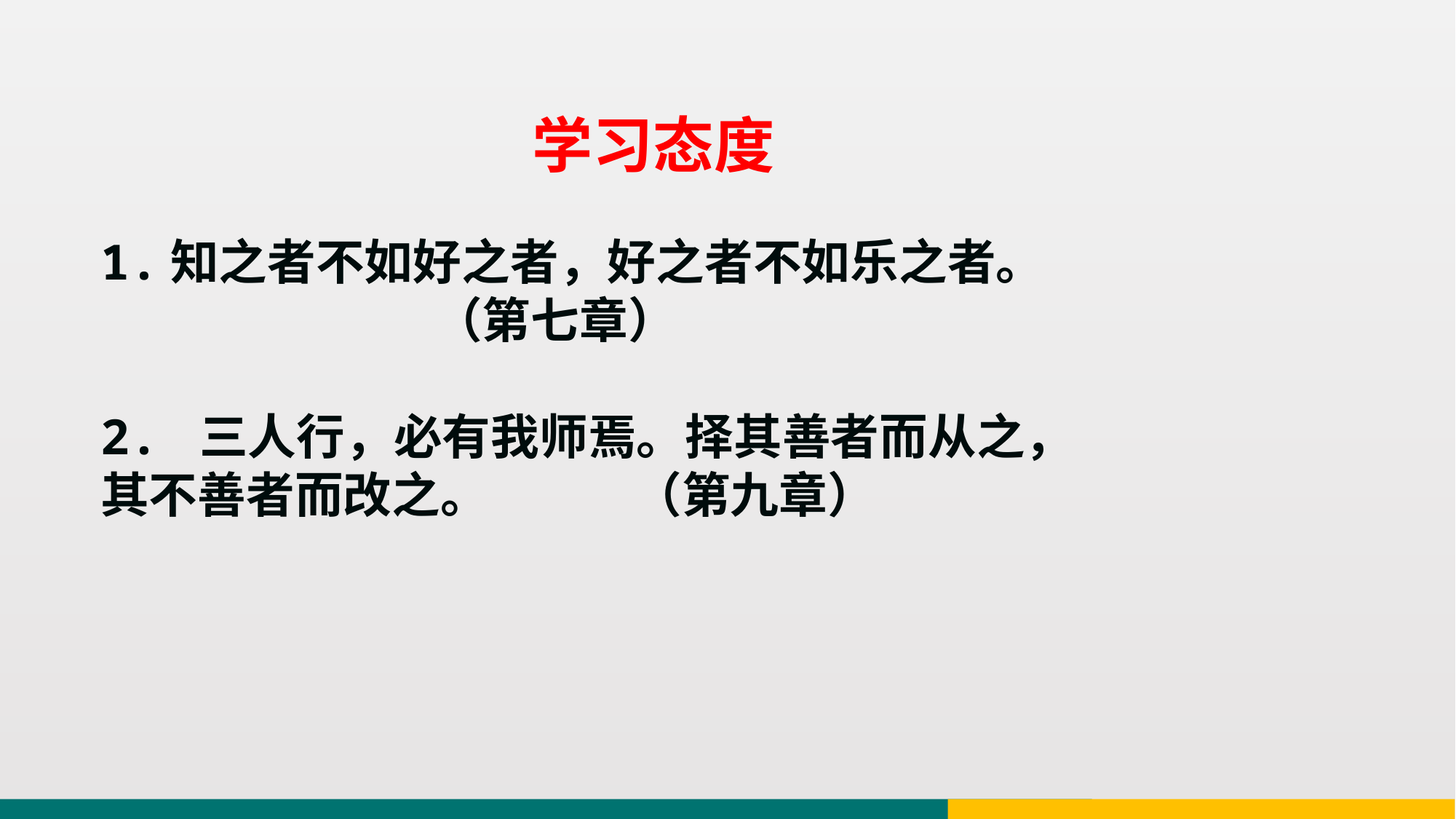

学习态度

1.知之者不如好之者，好之者不如乐之者。
                             （第七章）

2. 三人行，必有我师焉。择其善者而从之，
其不善者而改之。             （第九章）